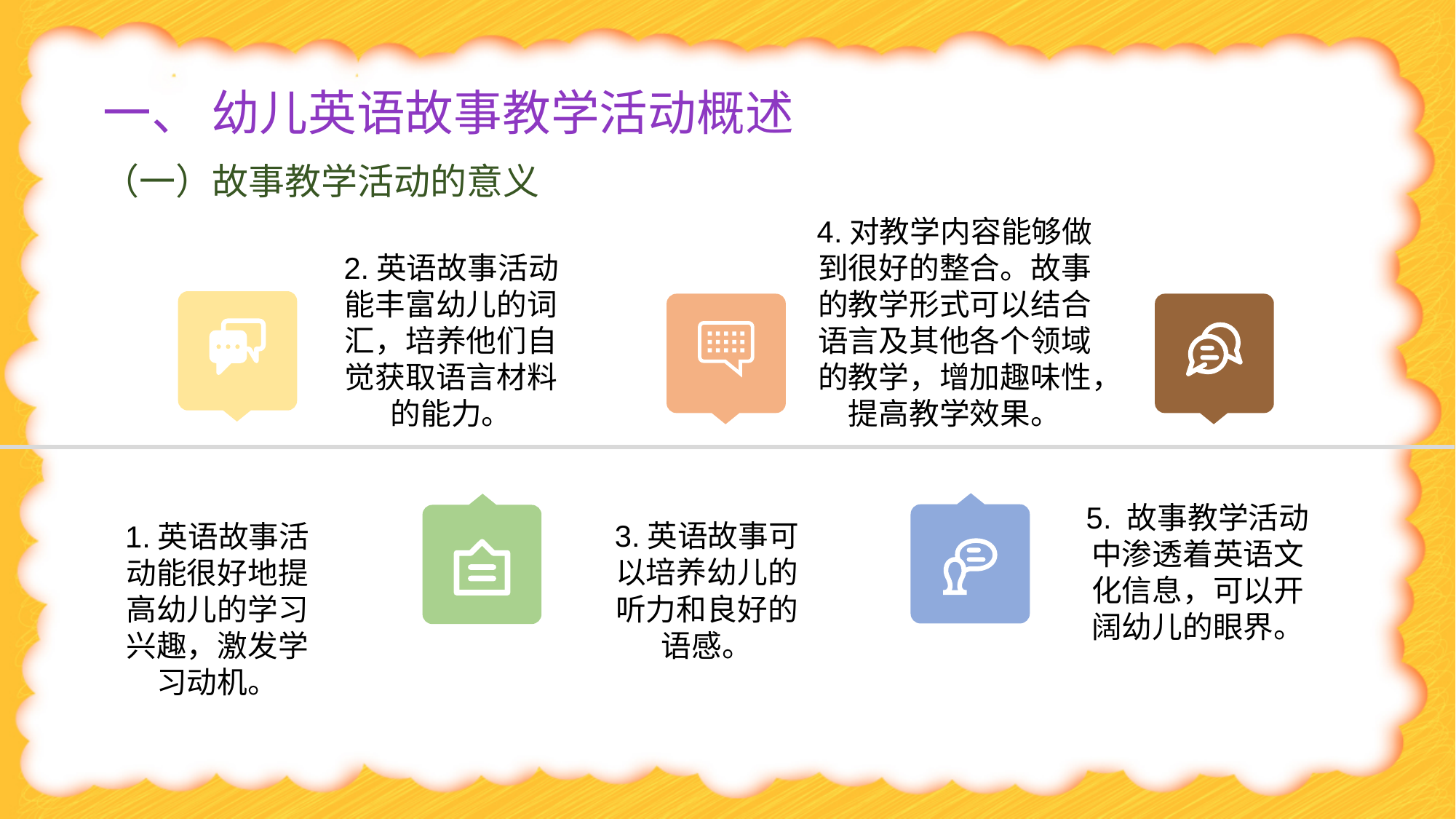

# 一、 幼儿英语故事教学活动概述
（一）故事教学活动的意义
4.对教学内容能够做到很好的整合。故事的教学形式可以结合语言及其他各个领域的教学，增加趣味性，提高教学效果。
2.英语故事活动能丰富幼儿的词汇，培养他们自觉获取语言材料的能力。

5. 故事教学活动中渗透着英语文化信息，可以开阔幼儿的眼界。

1.英语故事活动能很好地提高幼儿的学习兴趣，激发学习动机。
3.英语故事可以培养幼儿的听力和良好的语感。